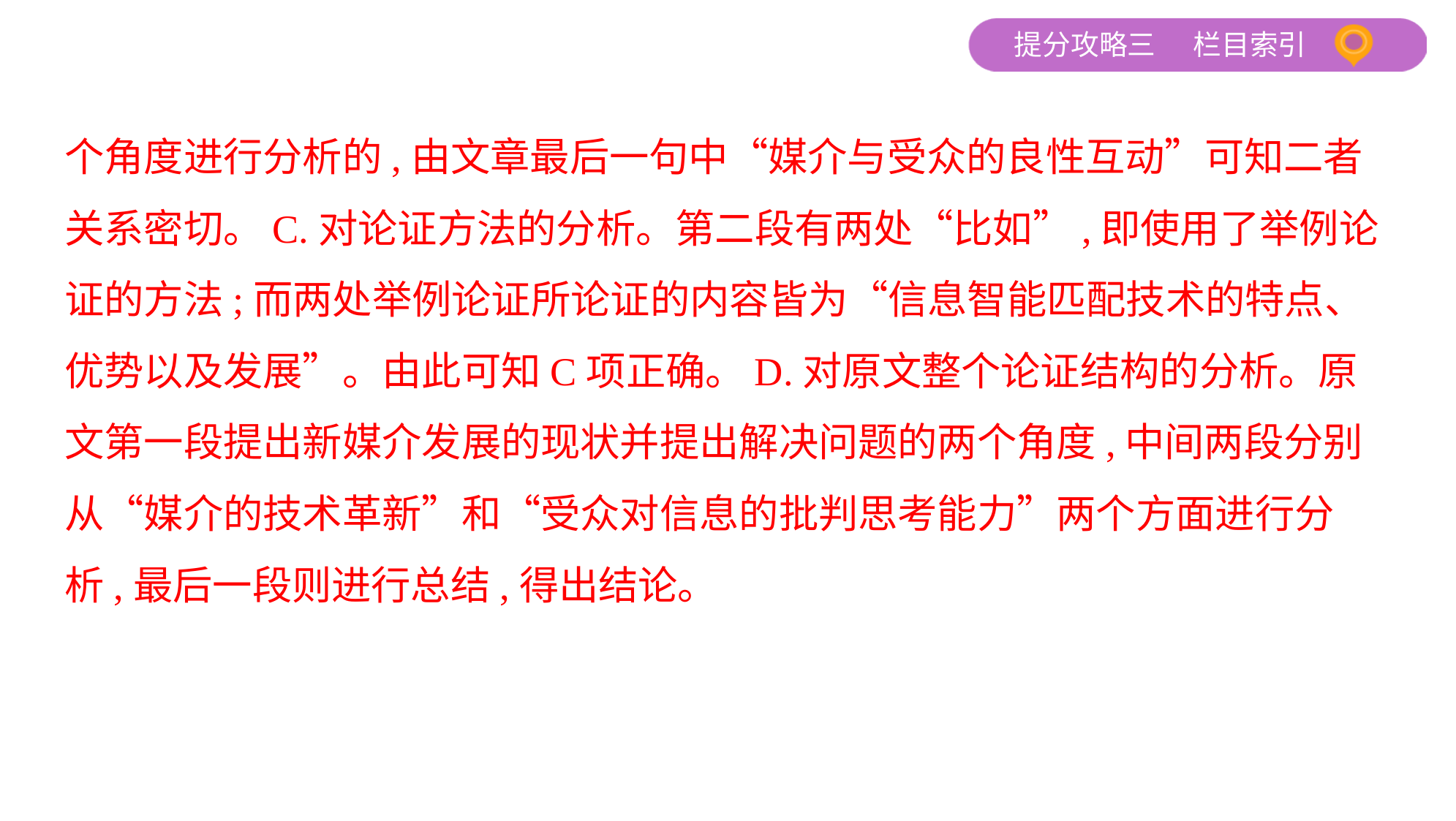

个角度进行分析的,由文章最后一句中“媒介与受众的良性互动”可知二者
关系密切。C.对论证方法的分析。第二段有两处“比如”,即使用了举例论
证的方法;而两处举例论证所论证的内容皆为“信息智能匹配技术的特点、
优势以及发展”。由此可知C项正确。D.对原文整个论证结构的分析。原
文第一段提出新媒介发展的现状并提出解决问题的两个角度,中间两段分别
从“媒介的技术革新”和“受众对信息的批判思考能力”两个方面进行分
析,最后一段则进行总结,得出结论。